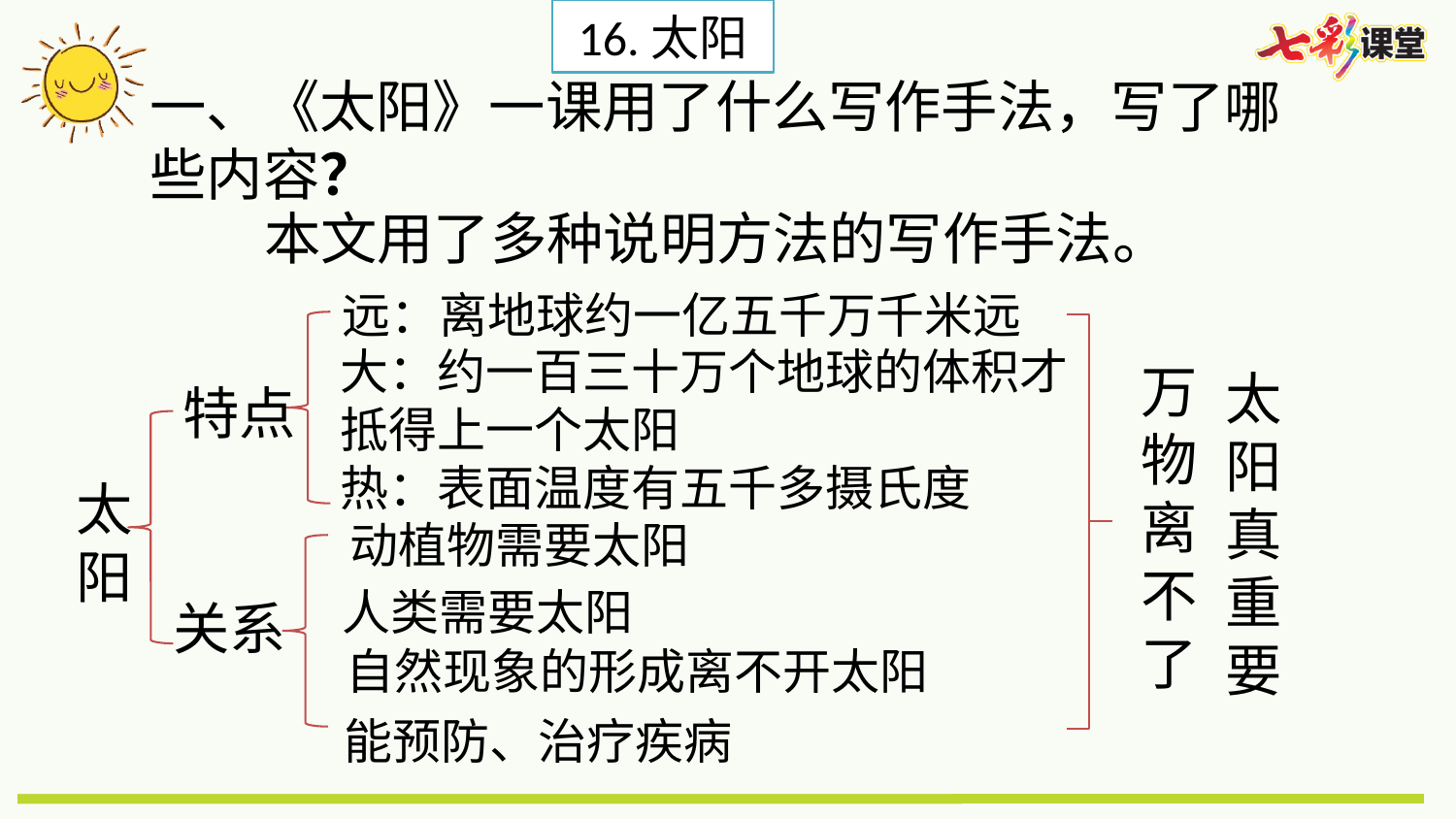

16.太阳
一、《太阳》一课用了什么写作手法，写了哪些内容？
本文用了多种说明方法的写作手法。
远：离地球约一亿五千万千米远

大：约一百三十万个地球的体积才抵得上一个太阳
万物离不了
太阳真重要
特点

热：表面温度有五千多摄氏度
太阳
动植物需要太阳

人类需要太阳
关系
自然现象的形成离不开太阳
能预防、治疗疾病